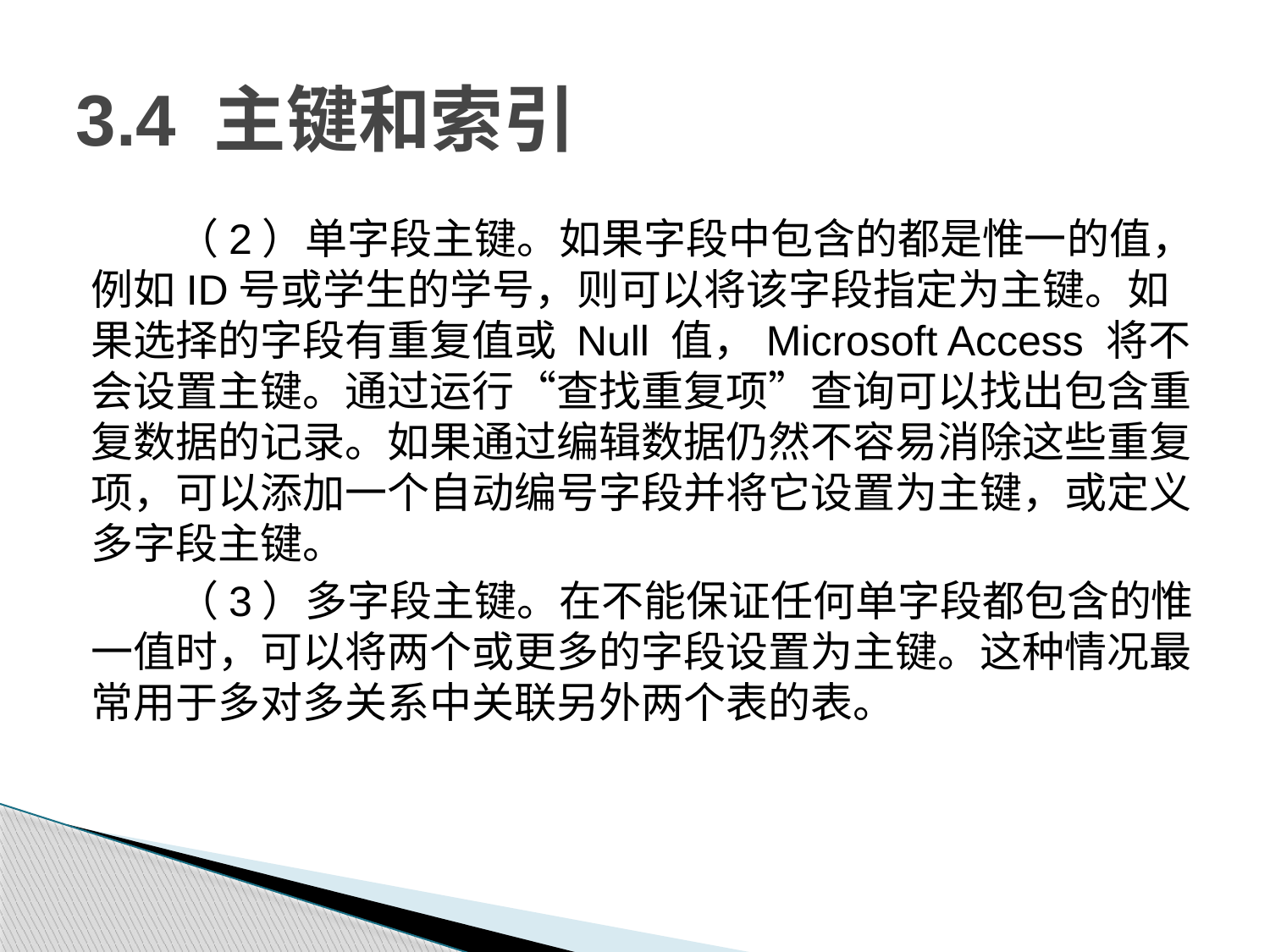

# 3.4 主键和索引
（2）单字段主键。如果字段中包含的都是惟一的值，例如ID号或学生的学号，则可以将该字段指定为主键。如果选择的字段有重复值或 Null 值，Microsoft Access 将不会设置主键。通过运行“查找重复项”查询可以找出包含重复数据的记录。如果通过编辑数据仍然不容易消除这些重复项，可以添加一个自动编号字段并将它设置为主键，或定义多字段主键。
（3）多字段主键。在不能保证任何单字段都包含的惟一值时，可以将两个或更多的字段设置为主键。这种情况最常用于多对多关系中关联另外两个表的表。